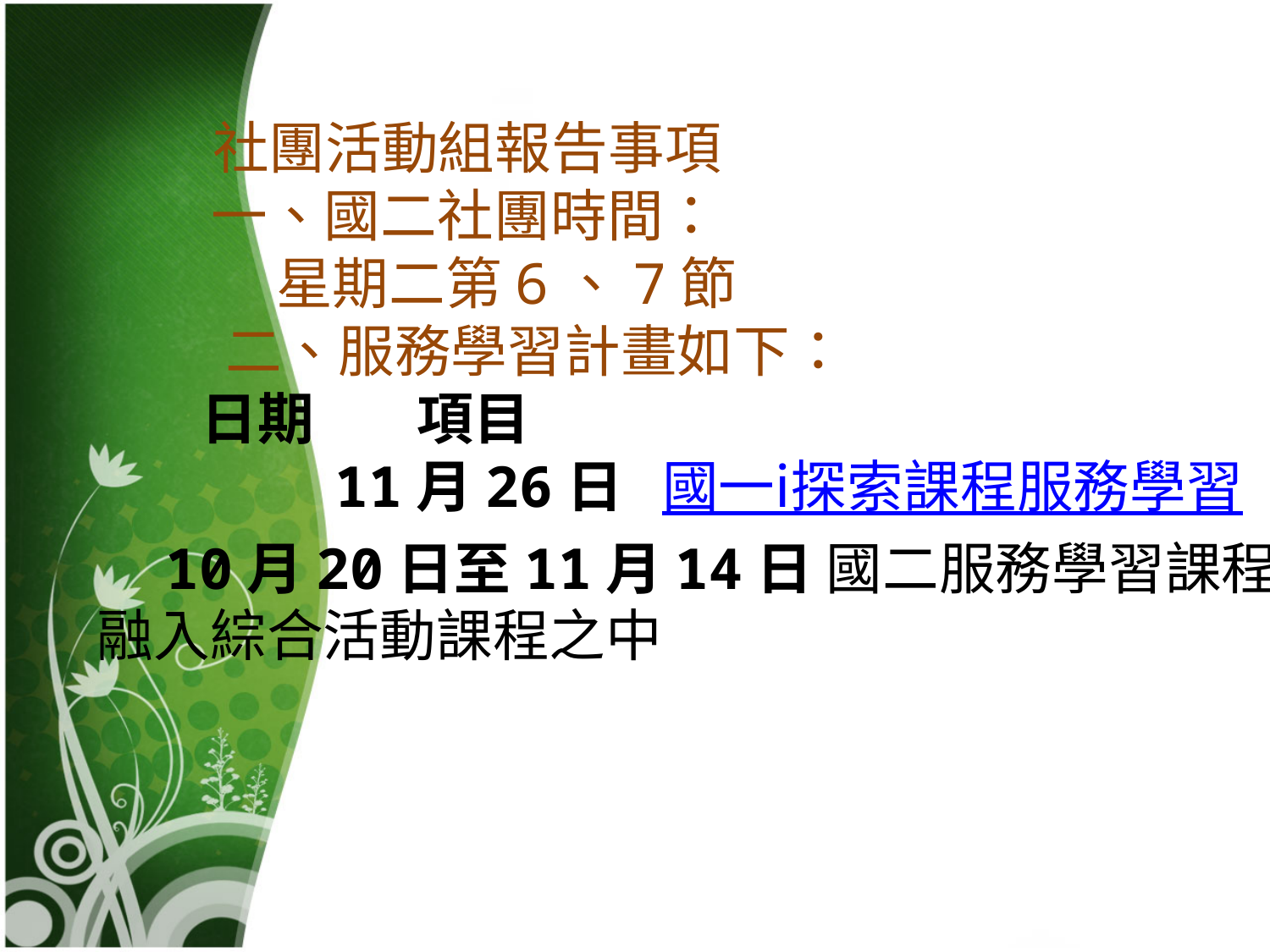

社團活動組報告事項
         一、國二社團時間：
             星期二第6、7節
         二、服務學習計畫如下：
       日期        項目
       11月26日   國一i探索課程服務學習
  10月20日至11月14日 國二服務學習課程融入綜合活動課程之中